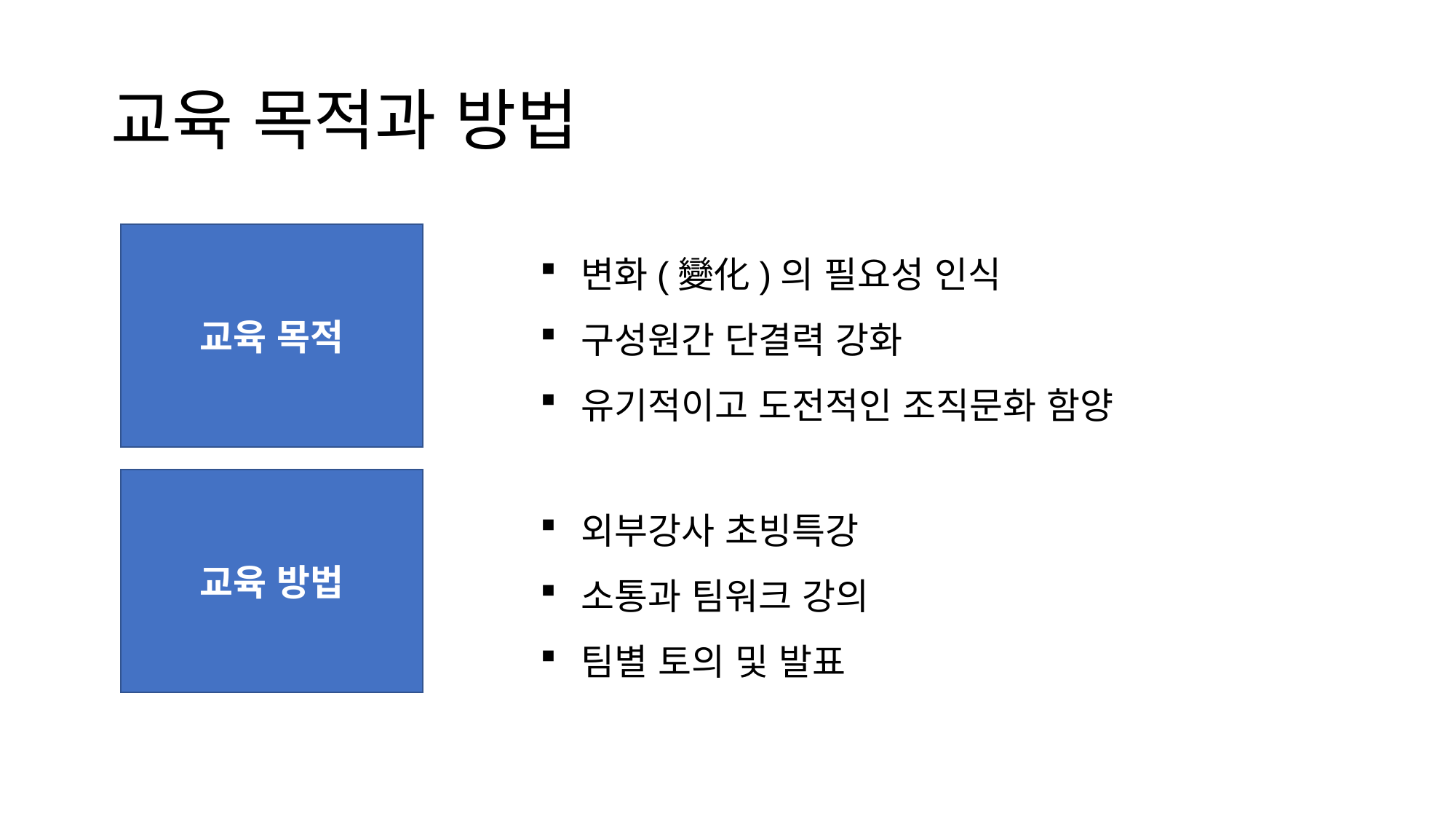

# 교육 목적과 방법
교육 목적
변화(變化)의 필요성 인식
구성원간 단결력 강화
유기적이고 도전적인 조직문화 함양
교육 방법
외부강사 초빙특강
소통과 팀워크 강의
팀별 토의 및 발표